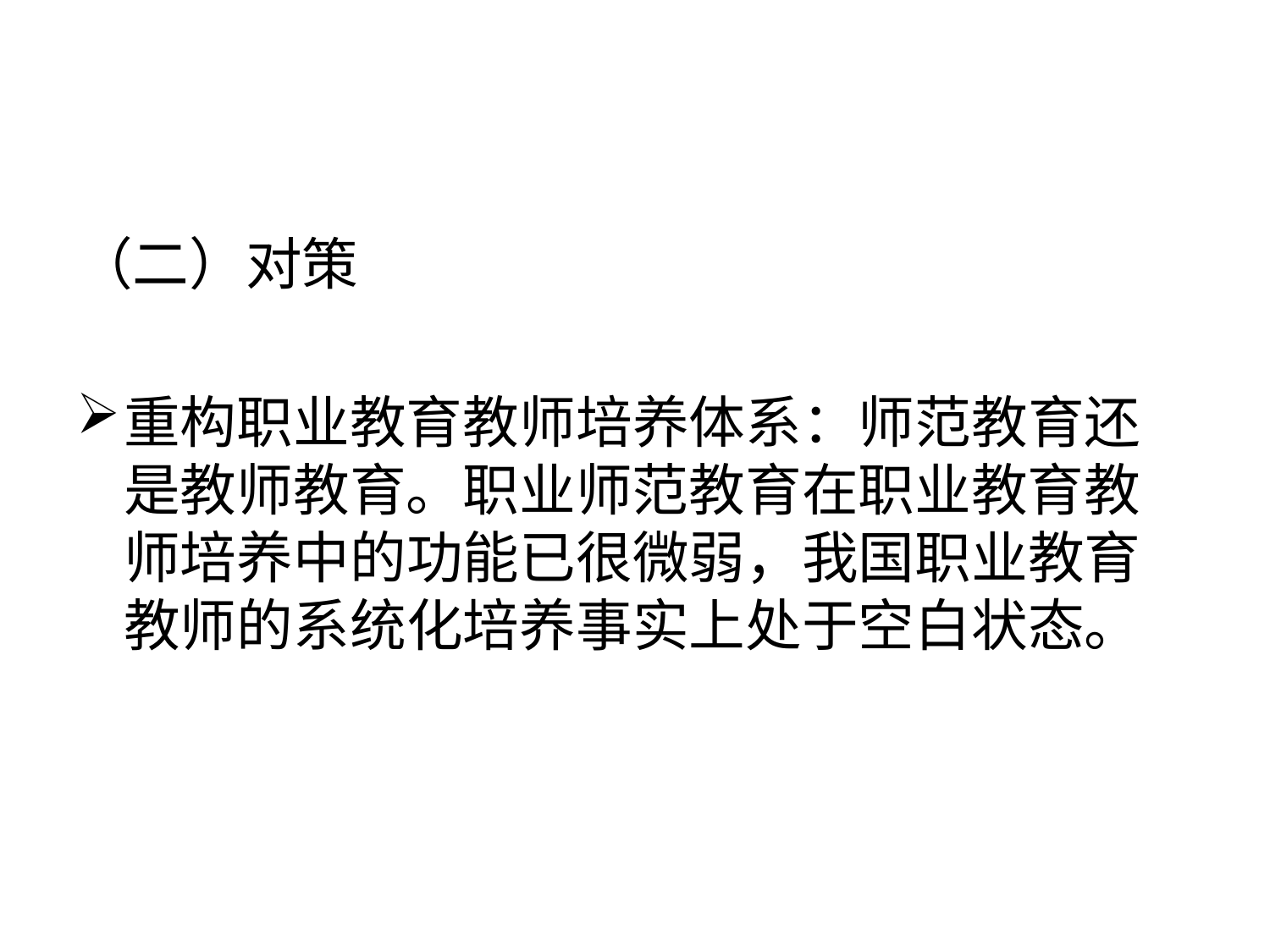

#
（二）对策

重构职业教育教师培养体系：师范教育还是教师教育。职业师范教育在职业教育教师培养中的功能已很微弱，我国职业教育教师的系统化培养事实上处于空白状态。